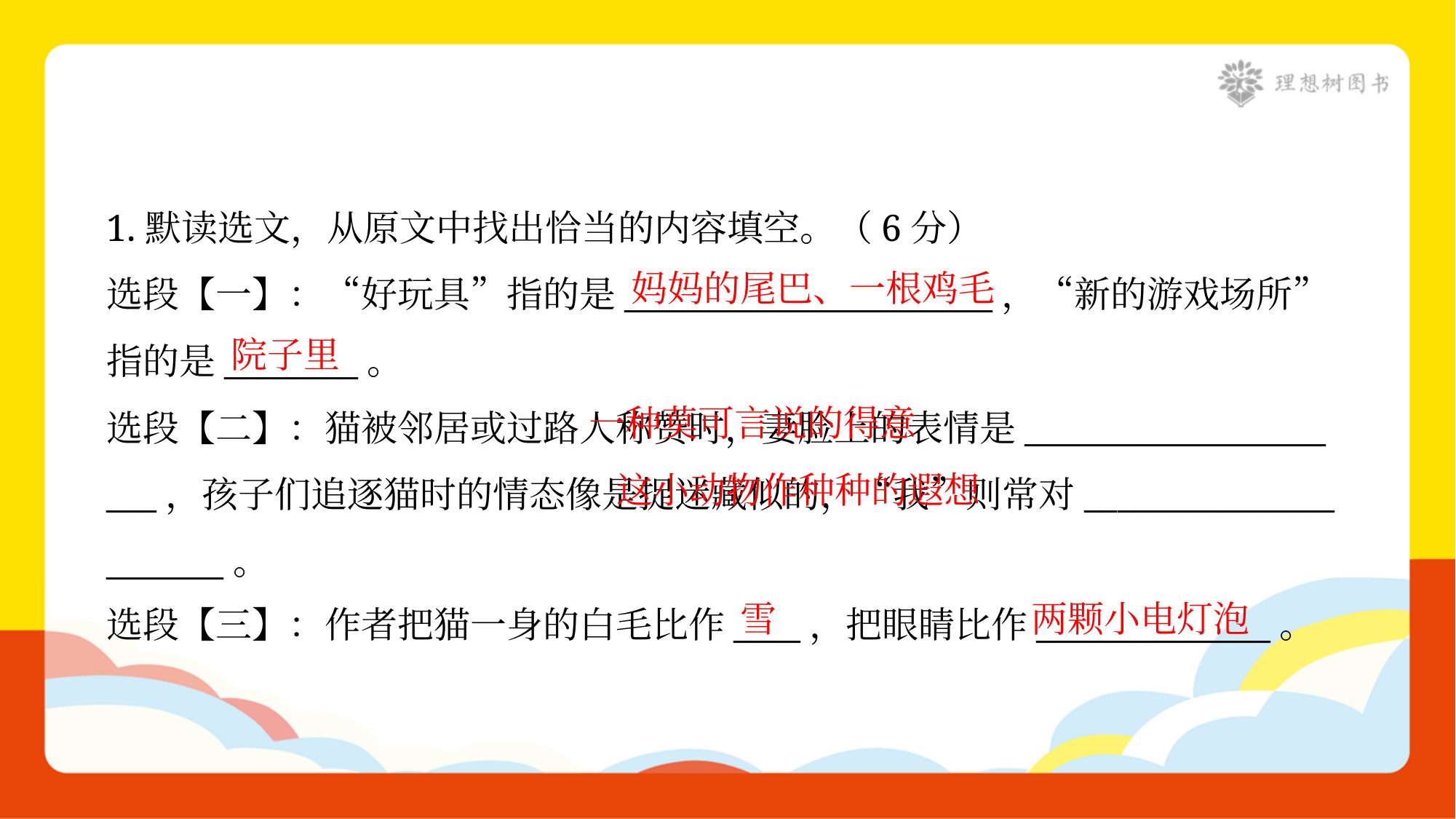

1.默读选文，从原文中找出恰当的内容填空。（6分）
选段【一】：“好玩具”指的是______________________，“新的游戏场所”
指的是________。
选段【二】：猫被邻居或过路人称赞时，妻脸上的表情是__________________
___，孩子们追逐猫时的情态像是捉迷藏似的，“我”则常对_______________
_______。
选段【三】：作者把猫一身的白毛比作____，把眼睛比作______________。
妈妈的尾巴、一根鸡毛
院子里
                                                   一种莫可言说的得意
                                                      这小动物作种种的遐想
雪
两颗小电灯泡